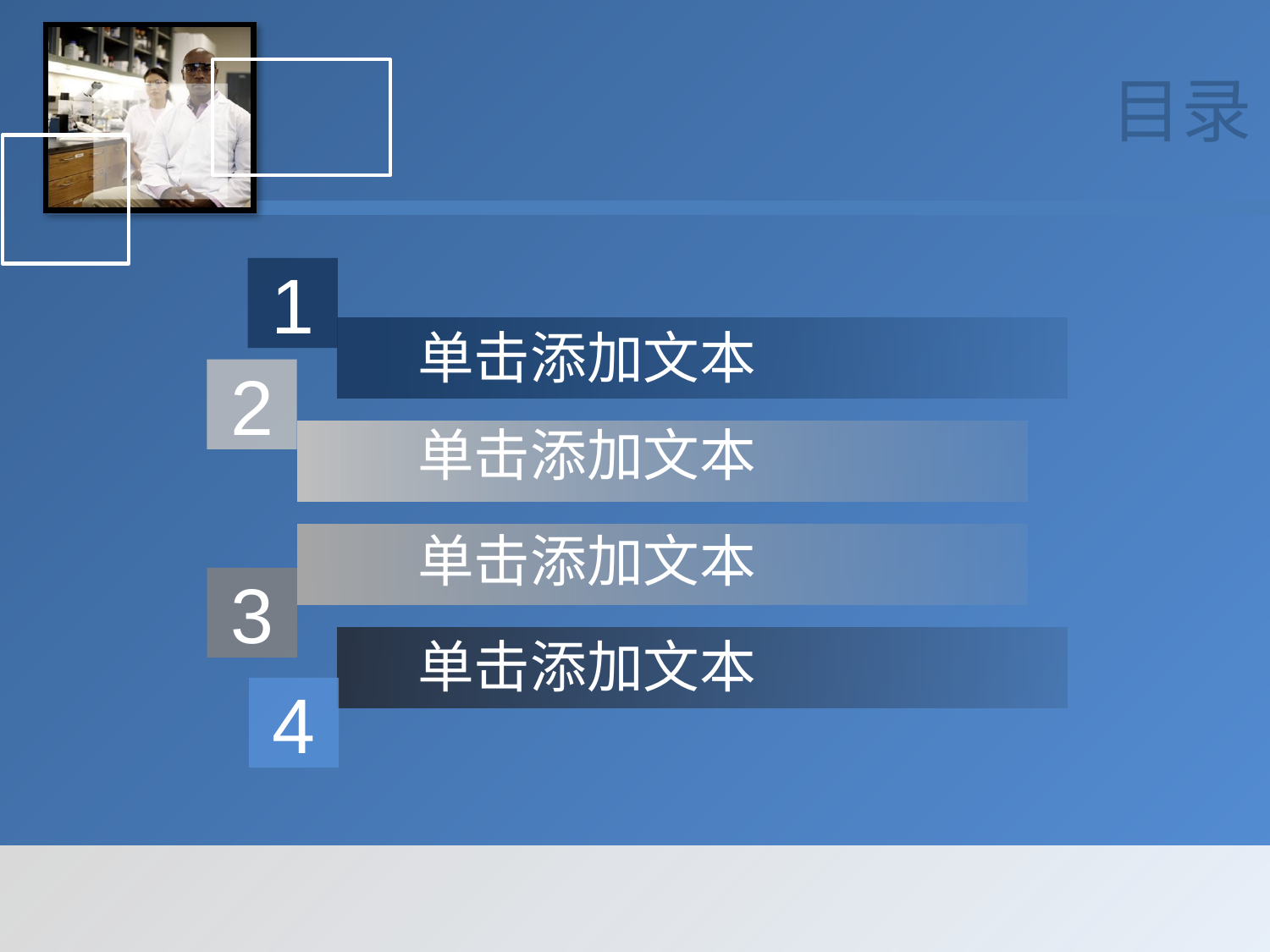

目录
1
单击添加文本

2
单击添加文本

单击添加文本

3
单击添加文本

4